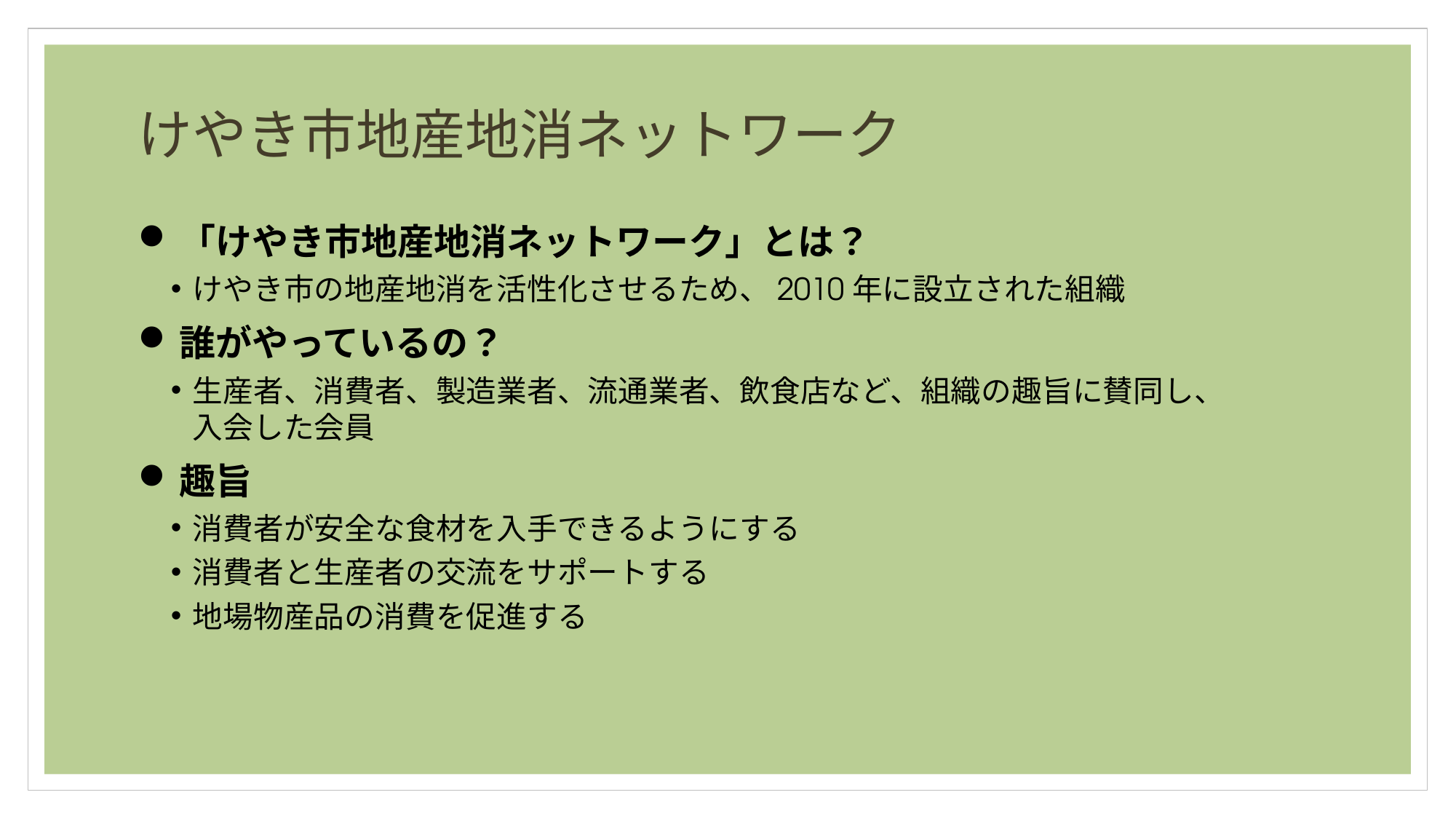

# けやき市地産地消ネットワーク
「けやき市地産地消ネットワーク」とは？
けやき市の地産地消を活性化させるため、2010年に設立された組織
誰がやっているの？
生産者、消費者、製造業者、流通業者、飲食店など、組織の趣旨に賛同し、
入会した会員
趣旨
消費者が安全な食材を入手できるようにする
消費者と生産者の交流をサポートする
地場物産品の消費を促進する